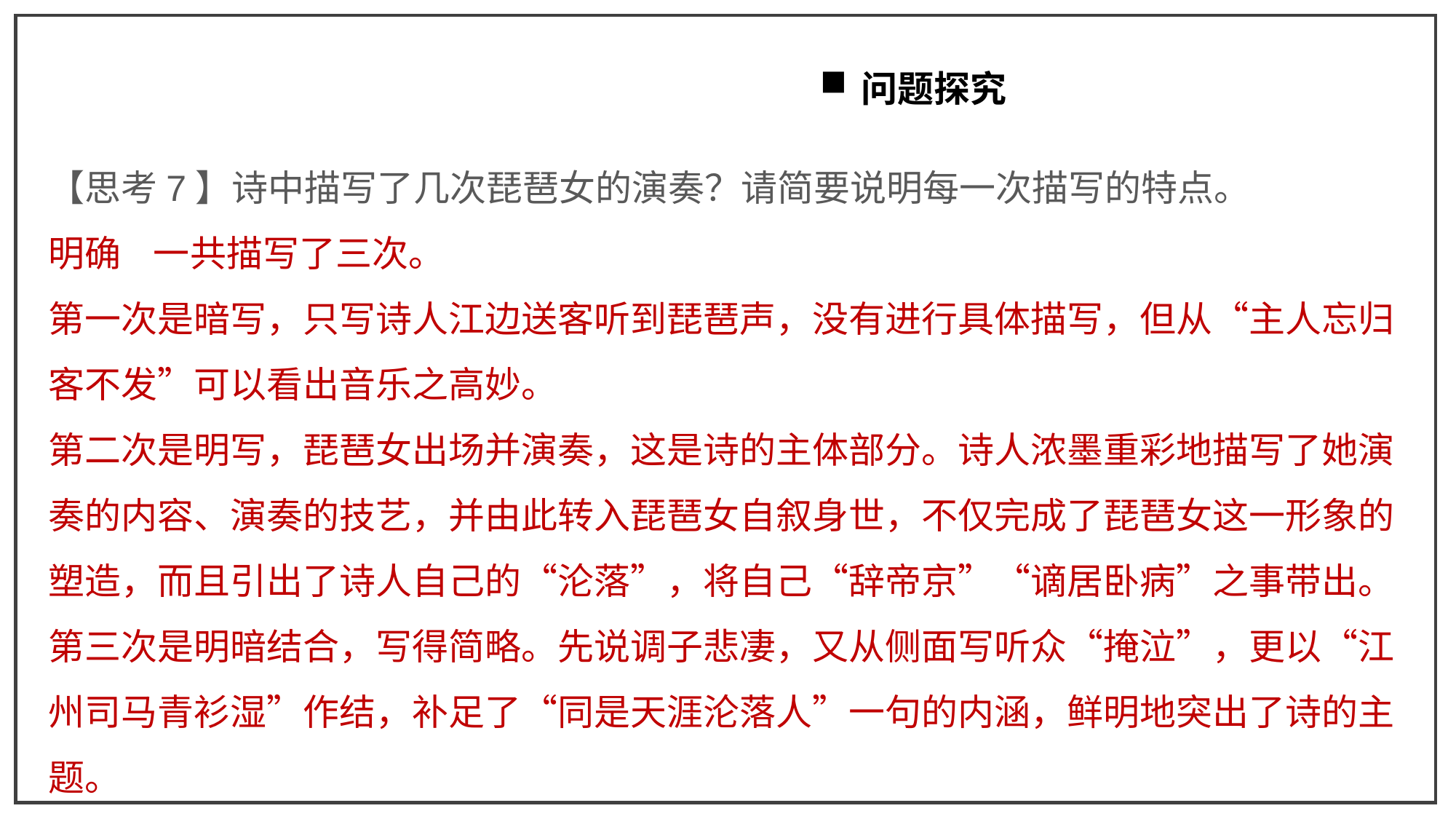

问题探究
【思考7】诗中描写了几次琵琶女的演奏？请简要说明每一次描写的特点。
明确    一共描写了三次。
第一次是暗写，只写诗人江边送客听到琵琶声，没有进行具体描写，但从“主人忘归客不发”可以看出音乐之高妙。
第二次是明写，琵琶女出场并演奏，这是诗的主体部分。诗人浓墨重彩地描写了她演奏的内容、演奏的技艺，并由此转入琵琶女自叙身世，不仅完成了琵琶女这一形象的塑造，而且引出了诗人自己的“沦落”，将自己“辞帝京”“谪居卧病”之事带出。
第三次是明暗结合，写得简略。先说调子悲凄，又从侧面写听众“掩泣”，更以“江州司马青衫湿”作结，补足了“同是天涯沦落人”一句的内涵，鲜明地突出了诗的主题。